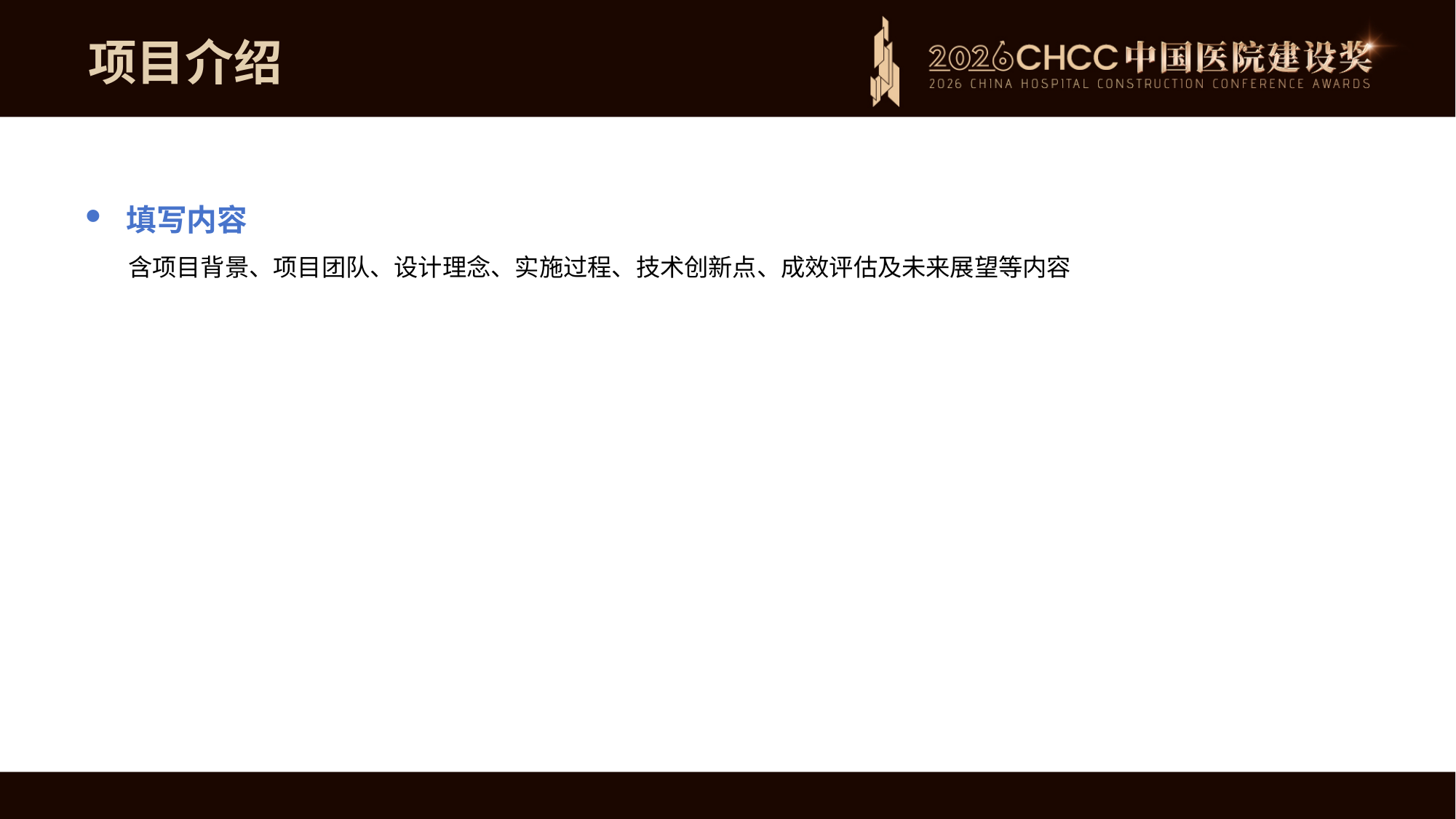

项目介绍
填写内容
含项目背景、项目团队、设计理念、实施过程、技术创新点、成效评估及未来展望等内容